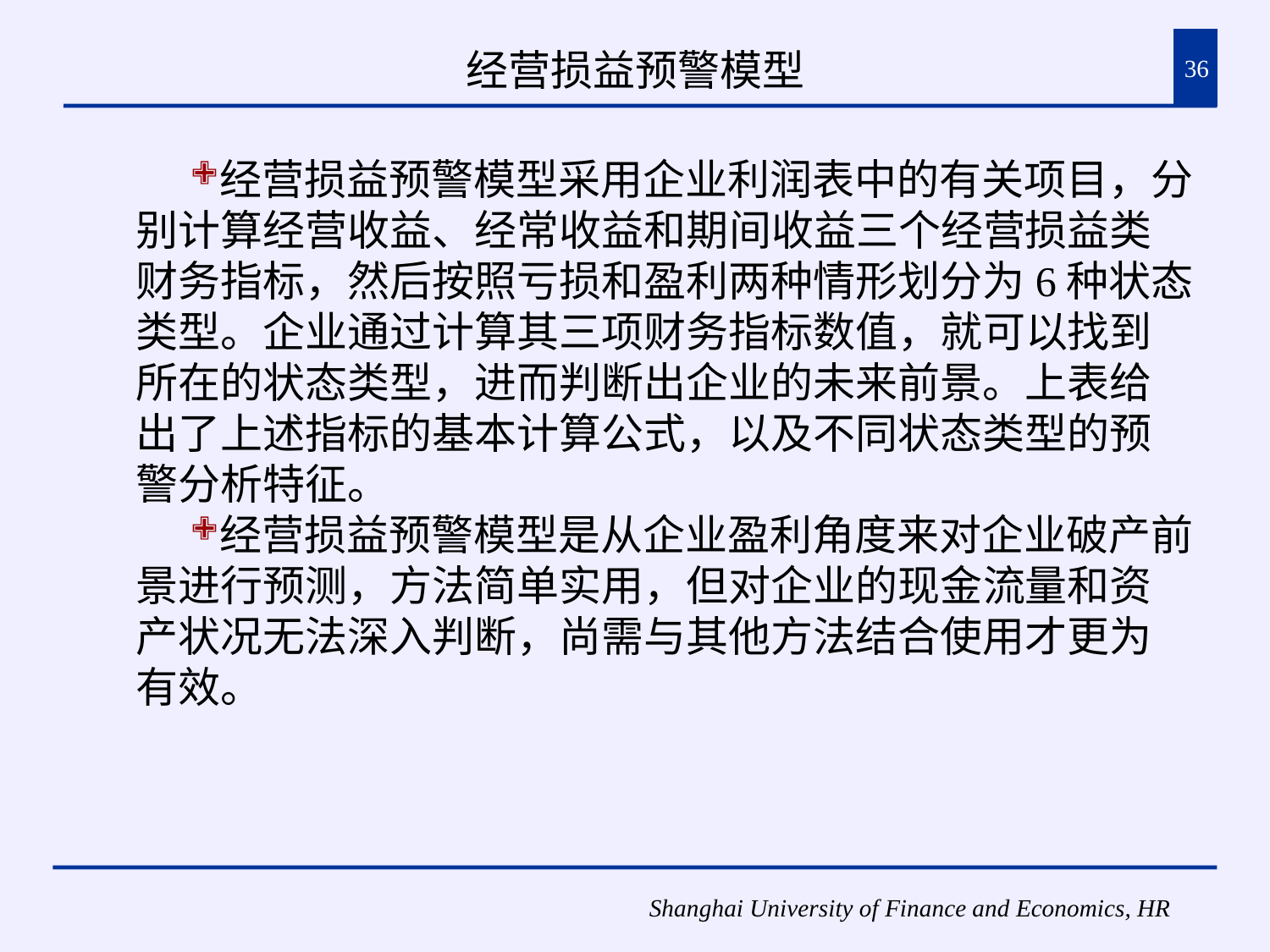

# 经营损益预警模型
36
经营损益预警模型采用企业利润表中的有关项目，分别计算经营收益、经常收益和期间收益三个经营损益类财务指标，然后按照亏损和盈利两种情形划分为6种状态类型。企业通过计算其三项财务指标数值，就可以找到所在的状态类型，进而判断出企业的未来前景。上表给出了上述指标的基本计算公式，以及不同状态类型的预警分析特征。
经营损益预警模型是从企业盈利角度来对企业破产前景进行预测，方法简单实用，但对企业的现金流量和资产状况无法深入判断，尚需与其他方法结合使用才更为有效。